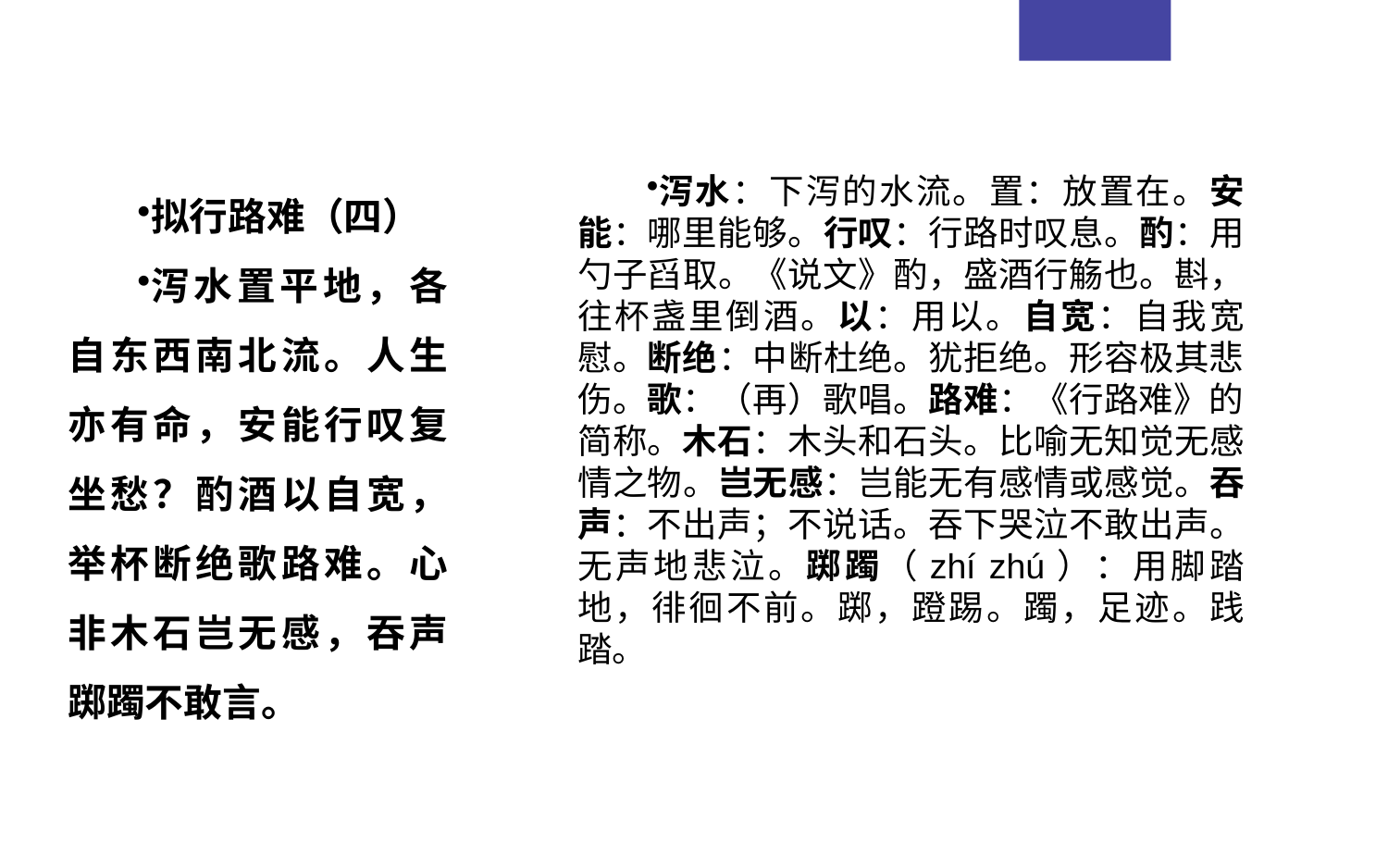

拟行路难（四）
泻水置平地，各自东西南北流。人生亦有命，安能行叹复坐愁？酌酒以自宽，举杯断绝歌路难。心非木石岂无感，吞声踯躅不敢言。

泻水：下泻的水流。置：放置在。安能：哪里能够。行叹：行路时叹息。酌：用勺子舀取。《说文》酌，盛酒行觞也。斟，往杯盏里倒酒。以：用以。自宽：自我宽慰。断绝：中断杜绝。犹拒绝。形容极其悲伤。歌：（再）歌唱。路难：《行路难》的简称。木石：木头和石头。比喻无知觉无感情之物。岂无感：岂能无有感情或感觉。吞声：不出声；不说话。吞下哭泣不敢出声。无声地悲泣。踯躅（zhí zhú）：用脚踏地，徘徊不前。踯，蹬踢。躅，足迹。践踏。